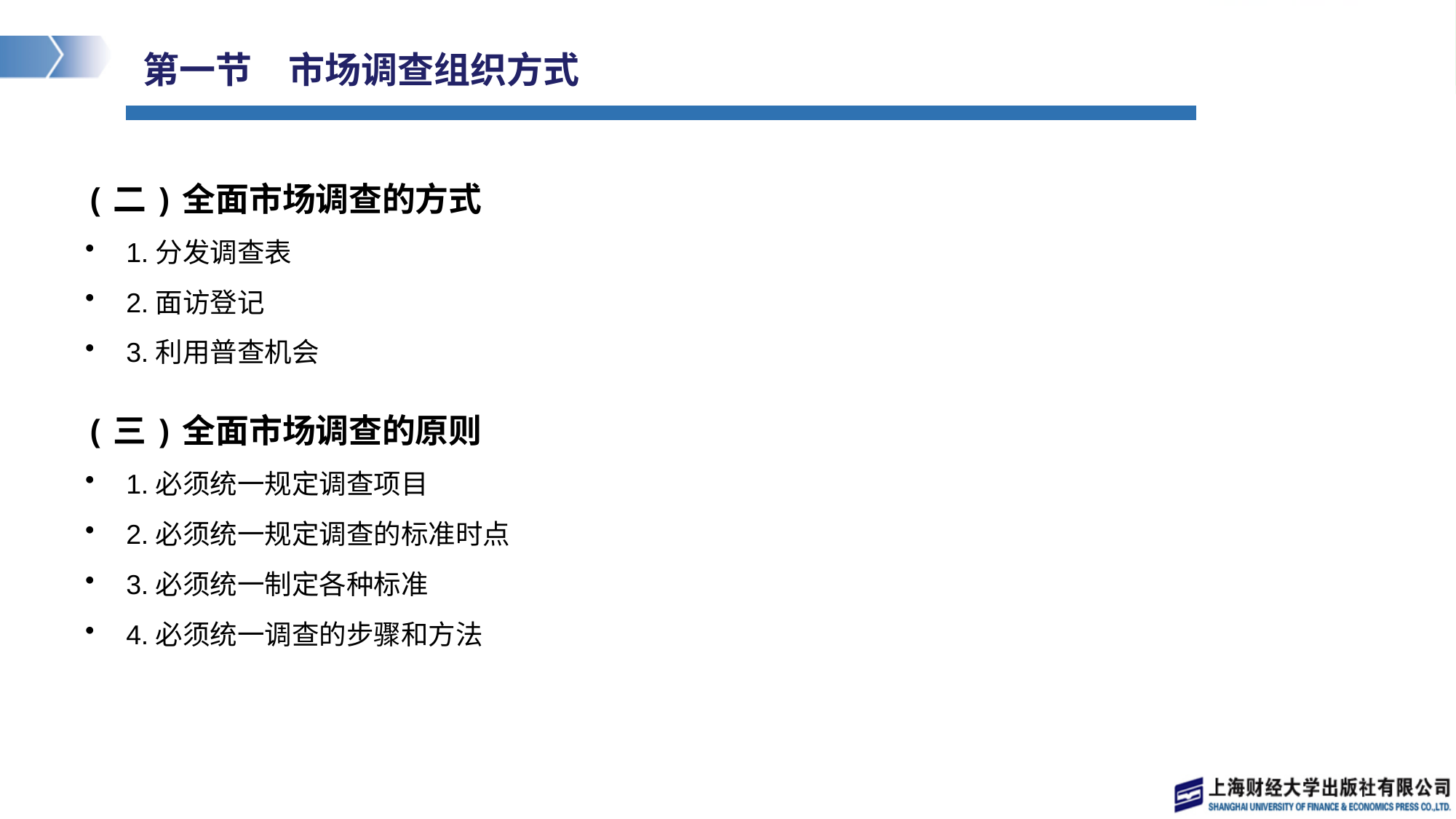

# 第一节　市场调查组织方式
(二)全面市场调查的方式
1.分发调查表
2.面访登记
3.利用普查机会
(三)全面市场调查的原则
1.必须统一规定调查项目
2.必须统一规定调查的标准时点
3.必须统一制定各种标准
4.必须统一调查的步骤和方法